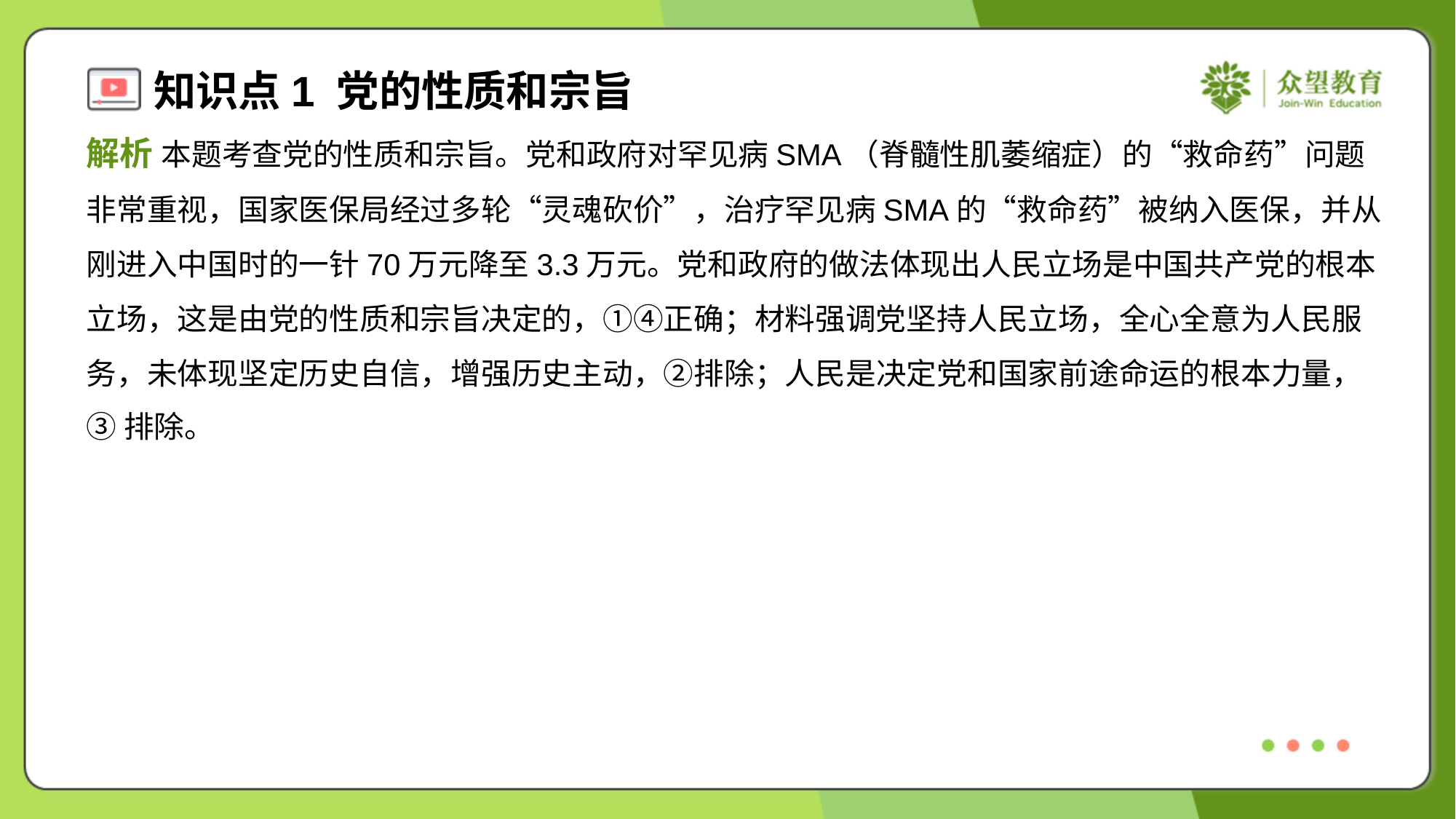

解析 本题考查党的性质和宗旨。党和政府对罕见病SMA（脊髓性肌萎缩症）的“救命药”问题
非常重视，国家医保局经过多轮“灵魂砍价”，治疗罕见病SMA的“救命药”被纳入医保，并从
刚进入中国时的一针70万元降至3.3万元。党和政府的做法体现出人民立场是中国共产党的根本
立场，这是由党的性质和宗旨决定的，①④正确；材料强调党坚持人民立场，全心全意为人民服
务，未体现坚定历史自信，增强历史主动，②排除；人民是决定党和国家前途命运的根本力量，
③排除。